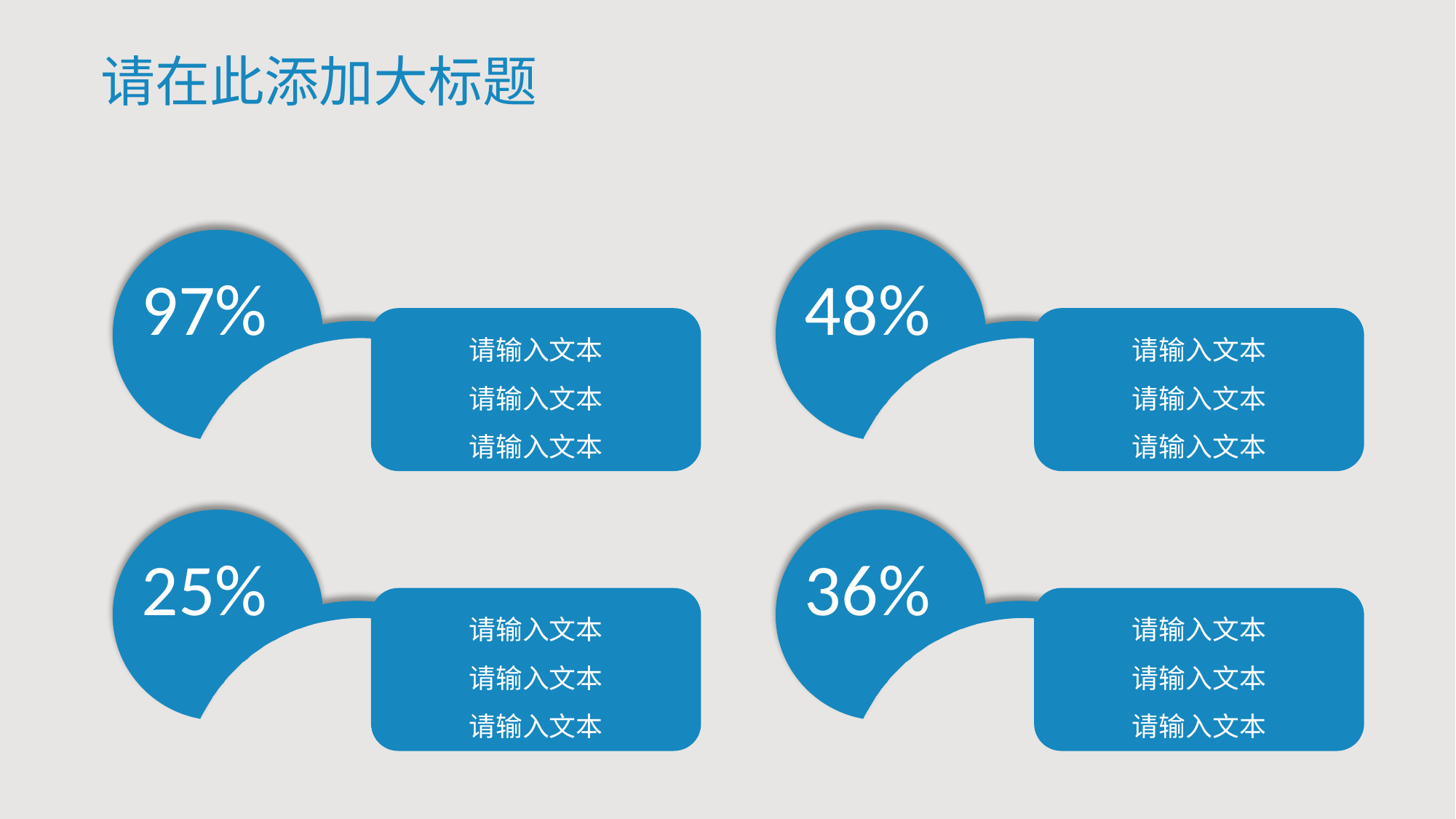

# 请在此添加大标题

97%
48%
请输入文本
请输入文本
请输入文本
请输入文本
请输入文本
请输入文本

25%
36%
请输入文本
请输入文本
请输入文本
请输入文本
请输入文本
请输入文本